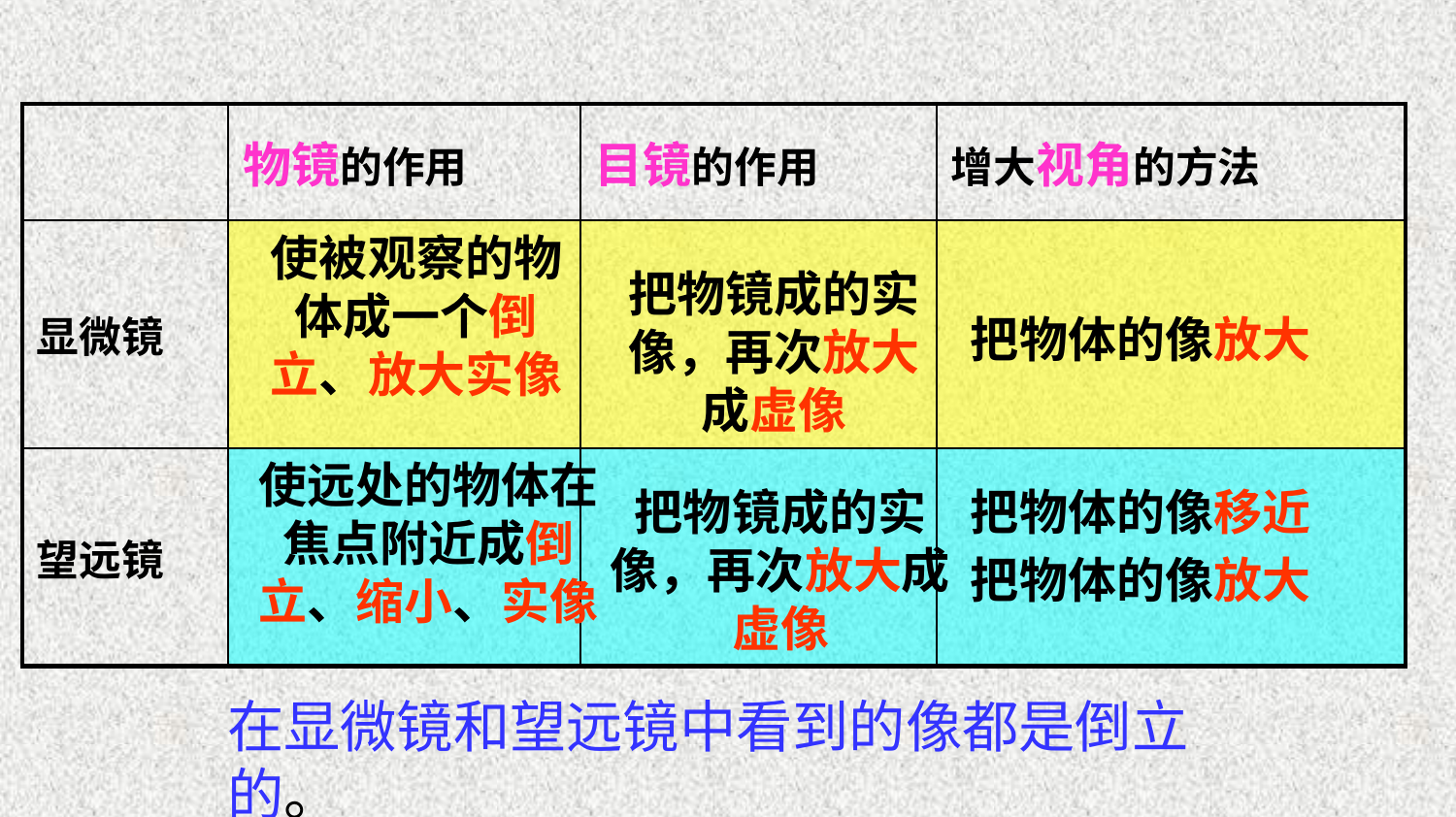

|  | 物镜的作用 | 目镜的作用 | 增大视角的方法 |
| --- | --- | --- | --- |
| 显微镜 |  |  |  |
| 望远镜 |  |  |  |
使被观察的物体成一个倒立、放大实像
把物镜成的实像，再次放大成虚像
把物体的像放大
使远处的物体在焦点附近成倒立、缩小、实像

把物镜成的实像，再次放大成虚像
把物体的像移近
把物体的像放大
在显微镜和望远镜中看到的像都是倒立的。